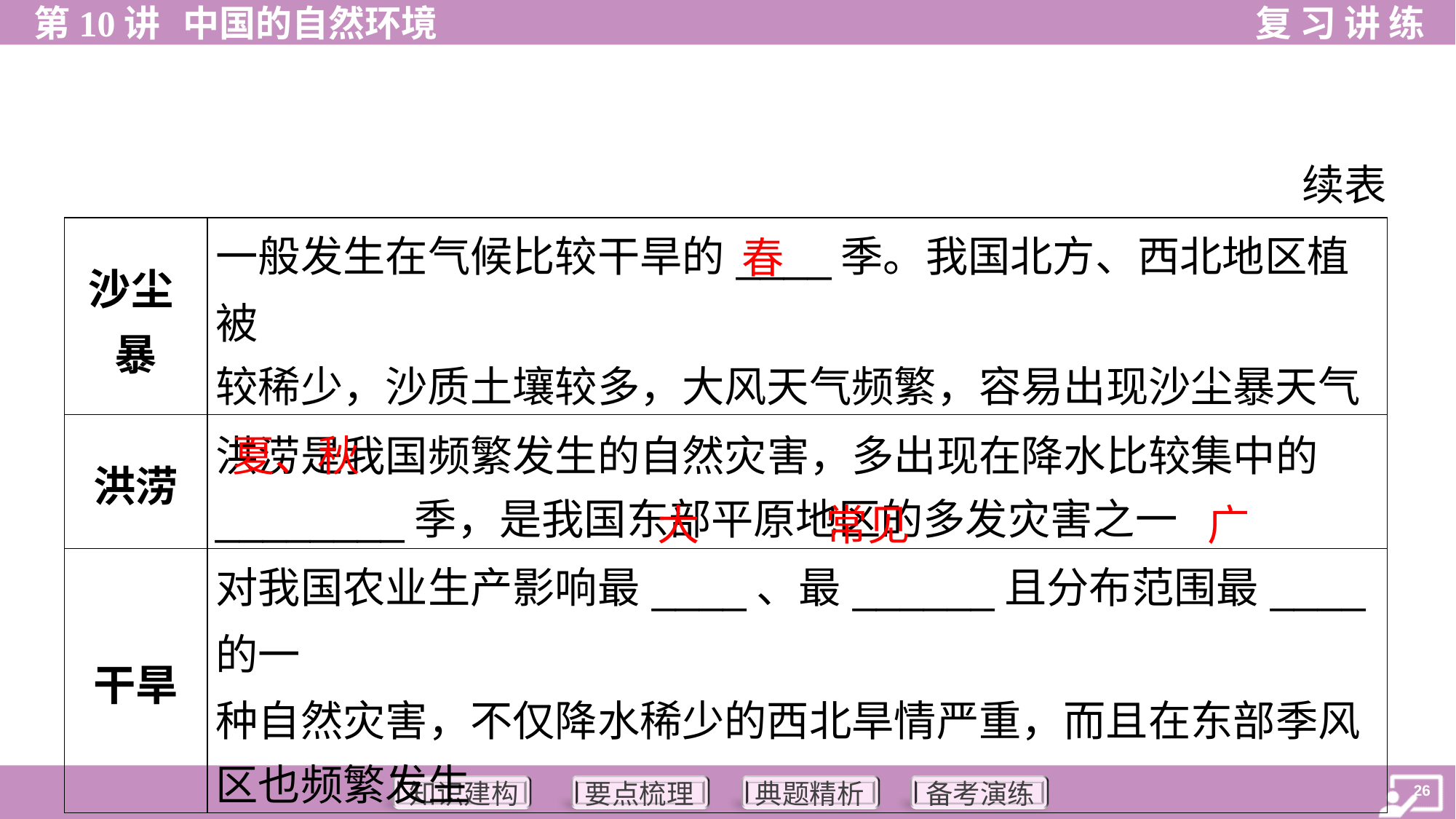

续表
| 沙尘 暴 | 一般发生在气候比较干旱的\_\_\_\_季。我国北方、西北地区植被 较稀少，沙质土壤较多，大风天气频繁，容易出现沙尘暴天气 |
| --- | --- |
| 洪涝 | 洪涝是我国频繁发生的自然灾害，多出现在降水比较集中的 \_\_\_\_\_\_\_\_季，是我国东部平原地区的多发灾害之一 |
| 干旱 | 对我国农业生产影响最\_\_\_\_、最\_\_\_\_\_\_且分布范围最\_\_\_\_的一 种自然灾害，不仅降水稀少的西北旱情严重，而且在东部季风 区也频繁发生 |
春
夏、秋
大
常见
广